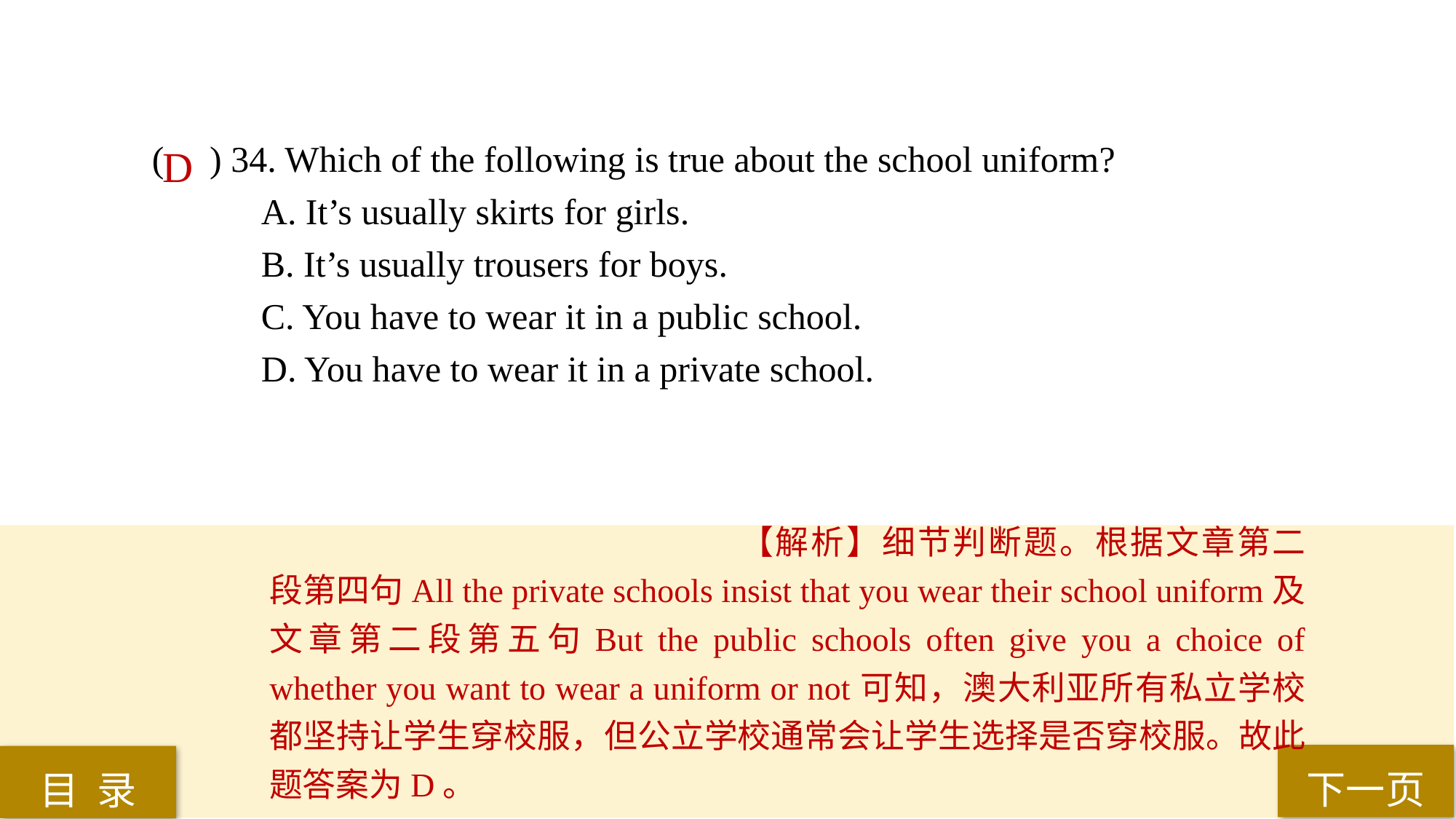

(     ) 34. Which of the following is true about the school uniform?
A. It’s usually skirts for girls.
B. It’s usually trousers for boys.
C. You have to wear it in a public school.
D. You have to wear it in a private school.
D
【解析】细节判断题。根据文章第二段第四句All the private schools insist that you wear their school uniform及文章第二段第五句But the public schools often give you a choice of whether you want to wear a uniform or not可知，澳大利亚所有私立学校都坚持让学生穿校服，但公立学校通常会让学生选择是否穿校服。故此题答案为D。